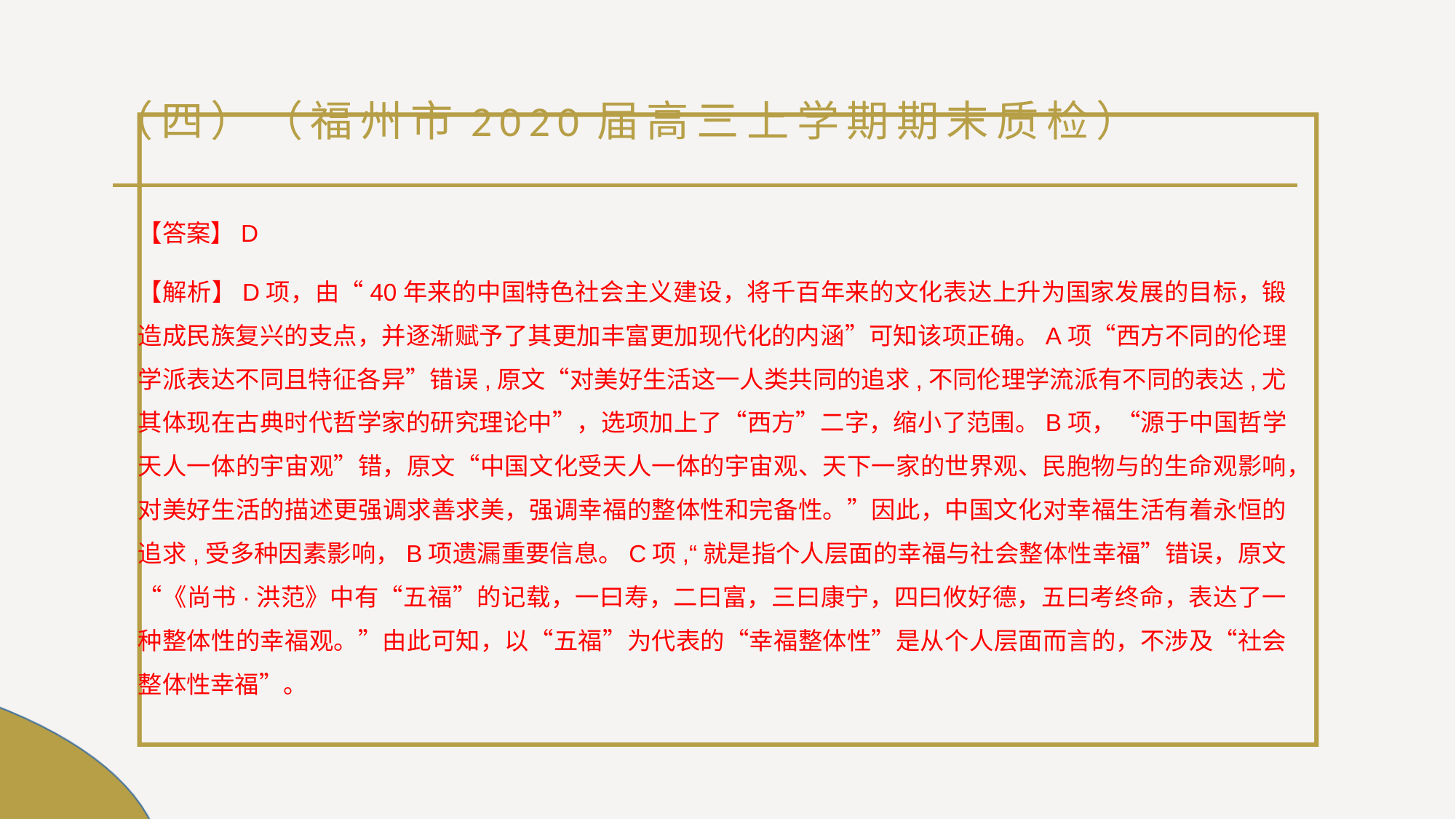

# （四）（福州市2020届高三上学期期末质检）
【答案】D
【解析】D项，由“40年来的中国特色社会主义建设，将千百年来的文化表达上升为国家发展的目标，锻造成民族复兴的支点，并逐渐赋予了其更加丰富更加现代化的内涵”可知该项正确。A项“西方不同的伦理学派表达不同且特征各异”错误,原文“对美好生活这一人类共同的追求,不同伦理学流派有不同的表达,尤其体现在古典时代哲学家的研究理论中”，选项加上了“西方”二字，缩小了范围。B项，“源于中国哲学天人一体的宇宙观”错，原文“中国文化受天人一体的宇宙观、天下一家的世界观、民胞物与的生命观影响，对美好生活的描述更强调求善求美，强调幸福的整体性和完备性。”因此，中国文化对幸福生活有着永恒的追求,受多种因素影响，B项遗漏重要信息。C项,“就是指个人层面的幸福与社会整体性幸福”错误，原文“《尚书·洪范》中有“五福”的记载，一曰寿，二曰富，三曰康宁，四曰攸好德，五曰考终命，表达了一种整体性的幸福观。”由此可知，以“五福”为代表的“幸福整体性”是从个人层面而言的，不涉及“社会整体性幸福”。